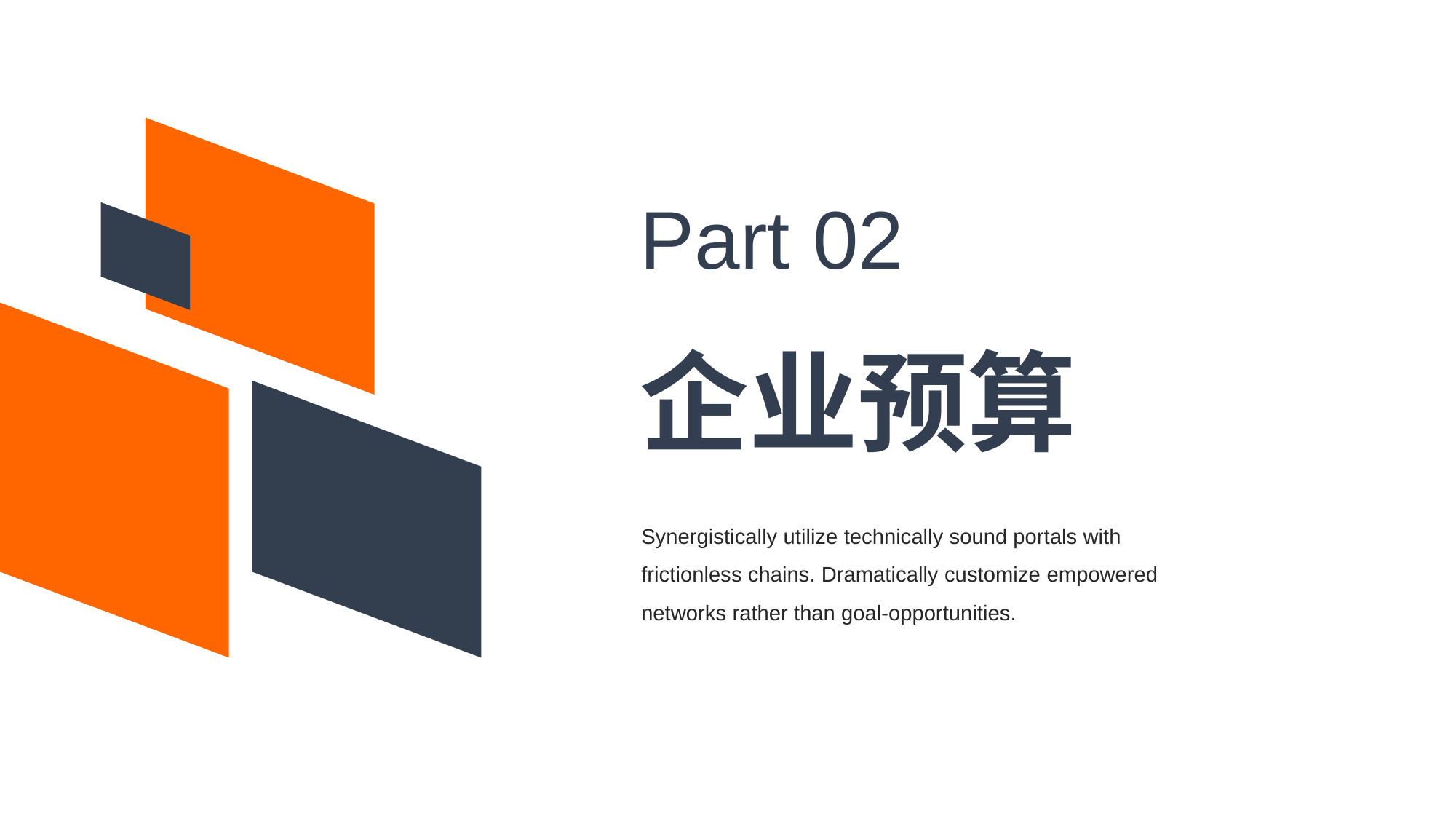

Part 02
企业预算
Synergistically utilize technically sound portals with frictionless chains. Dramatically customize empowered networks rather than goal-opportunities.